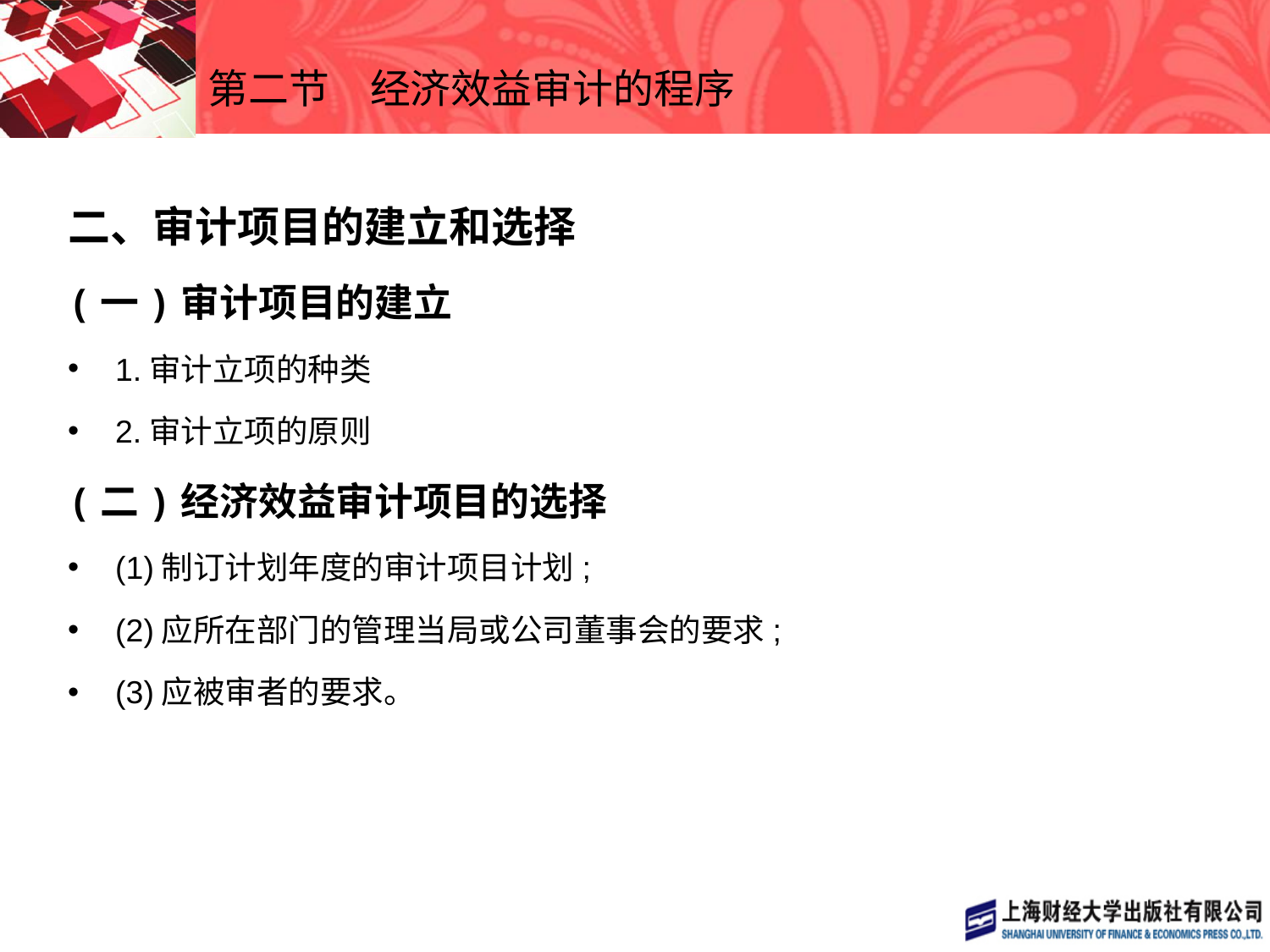

# 第二节　经济效益审计的程序
二、审计项目的建立和选择
(一)审计项目的建立
1.审计立项的种类
2.审计立项的原则
(二)经济效益审计项目的选择
(1)制订计划年度的审计项目计划;
(2)应所在部门的管理当局或公司董事会的要求;
(3)应被审者的要求。